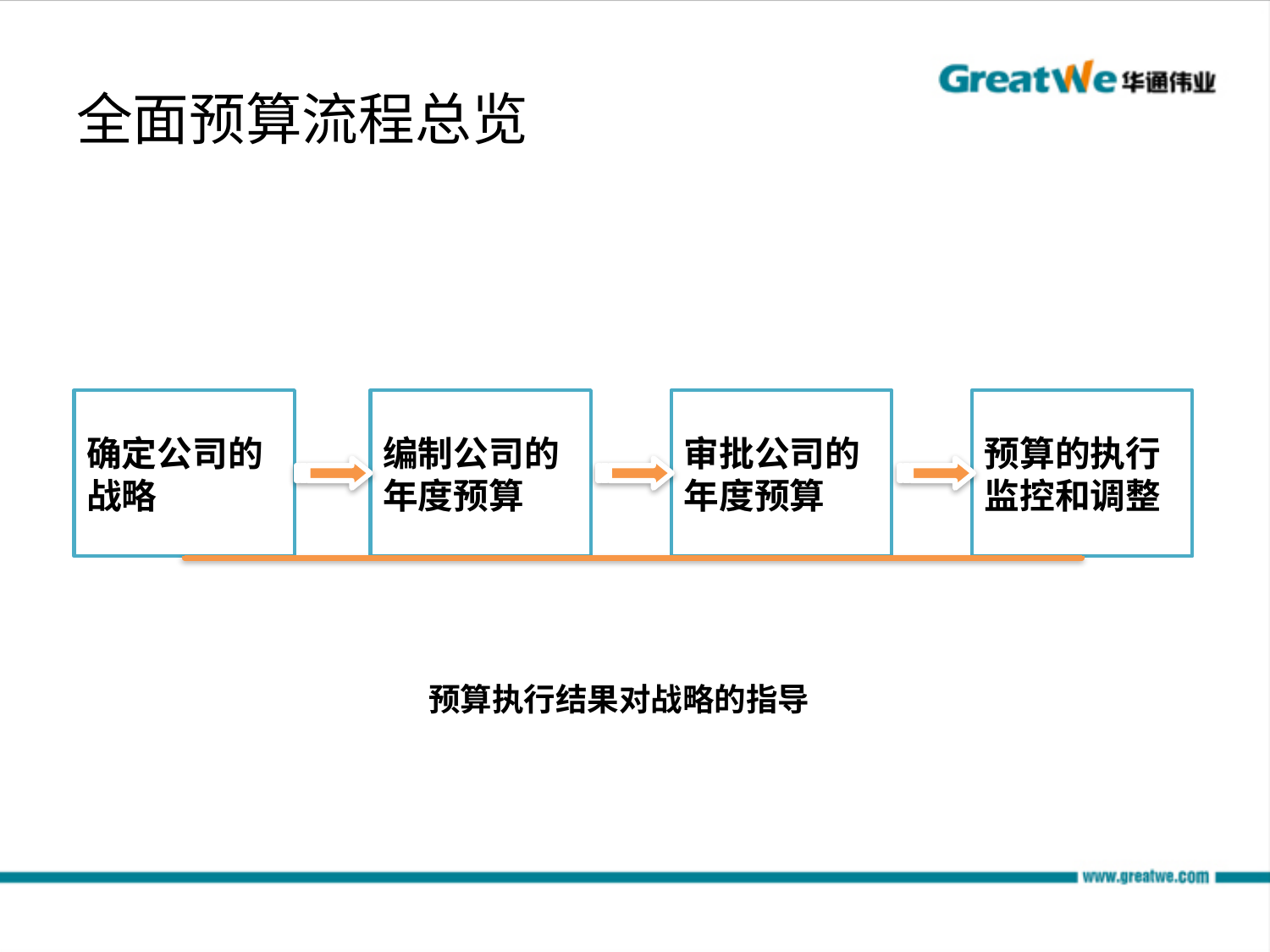

# 全面预算流程总览

确定公司的战略
编制公司的年度预算
审批公司的年度预算
预算的执行监控和调整

预算执行结果对战略的指导